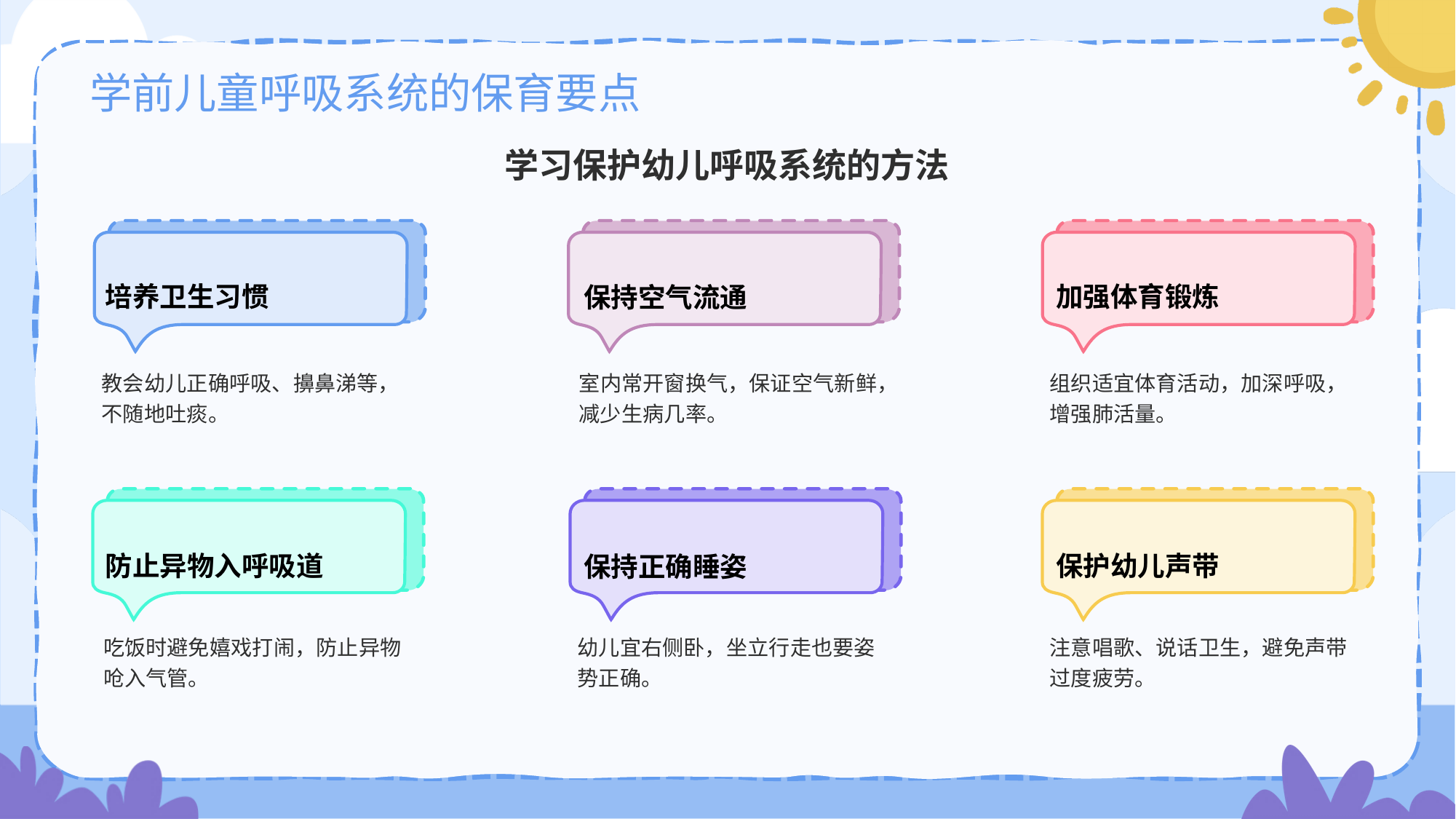

# 学前儿童呼吸系统的保育要点
学习保护幼儿呼吸系统的方法

培养卫生习惯
教会幼儿正确呼吸、擤鼻涕等，不随地吐痰。

保持空气流通
室内常开窗换气，保证空气新鲜，减少生病几率。

加强体育锻炼
组织适宜体育活动，加深呼吸，增强肺活量。

防止异物入呼吸道
吃饭时避免嬉戏打闹，防止异物呛入气管。

保持正确睡姿
幼儿宜右侧卧，坐立行走也要姿势正确。

保护幼儿声带
注意唱歌、说话卫生，避免声带过度疲劳。